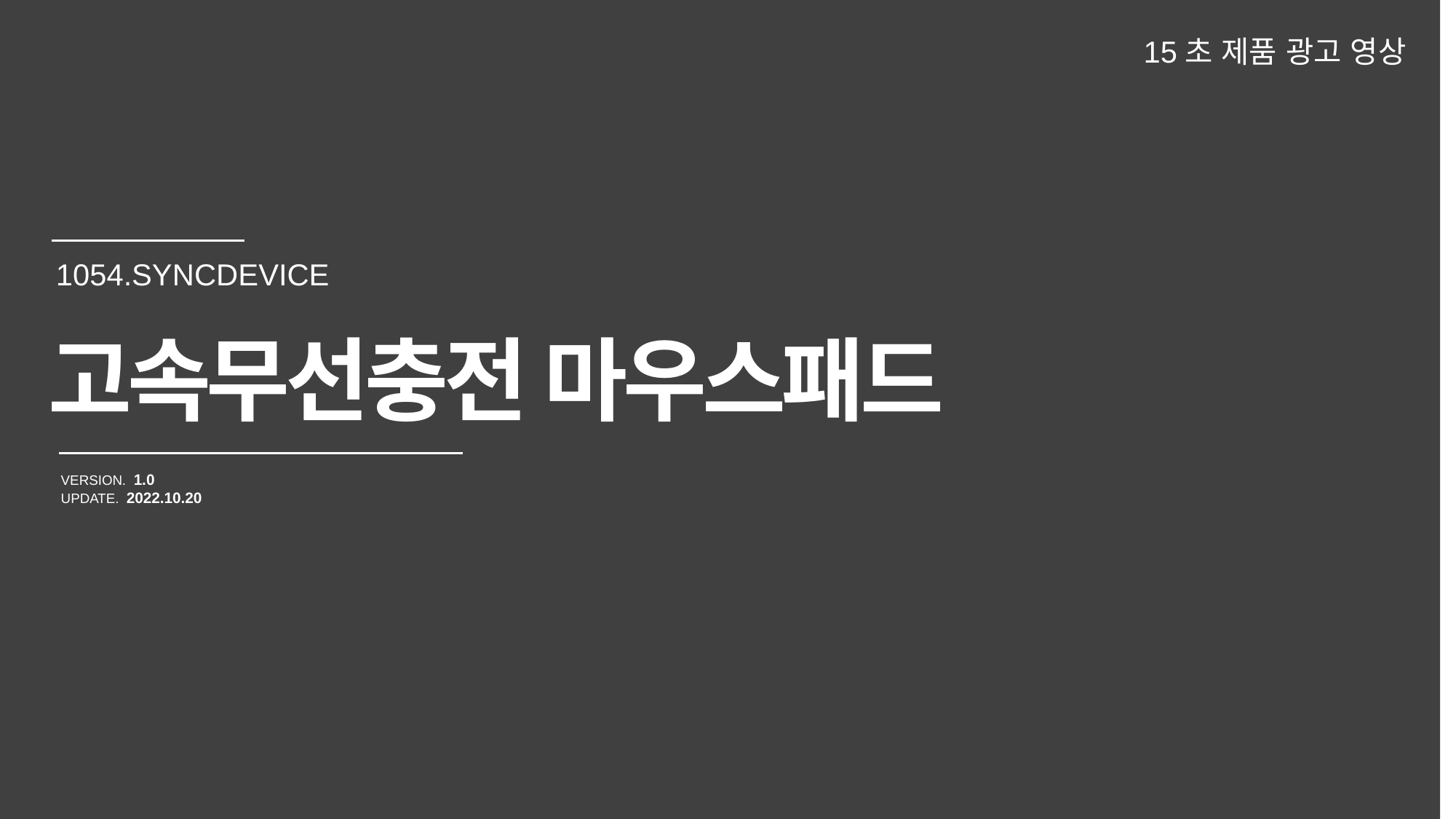

15초 제품 광고 영상
고속무선충전 마우스패드
VERSION.  1.0
UPDATE.  2022.10.20

1054.SYNCDEVICE